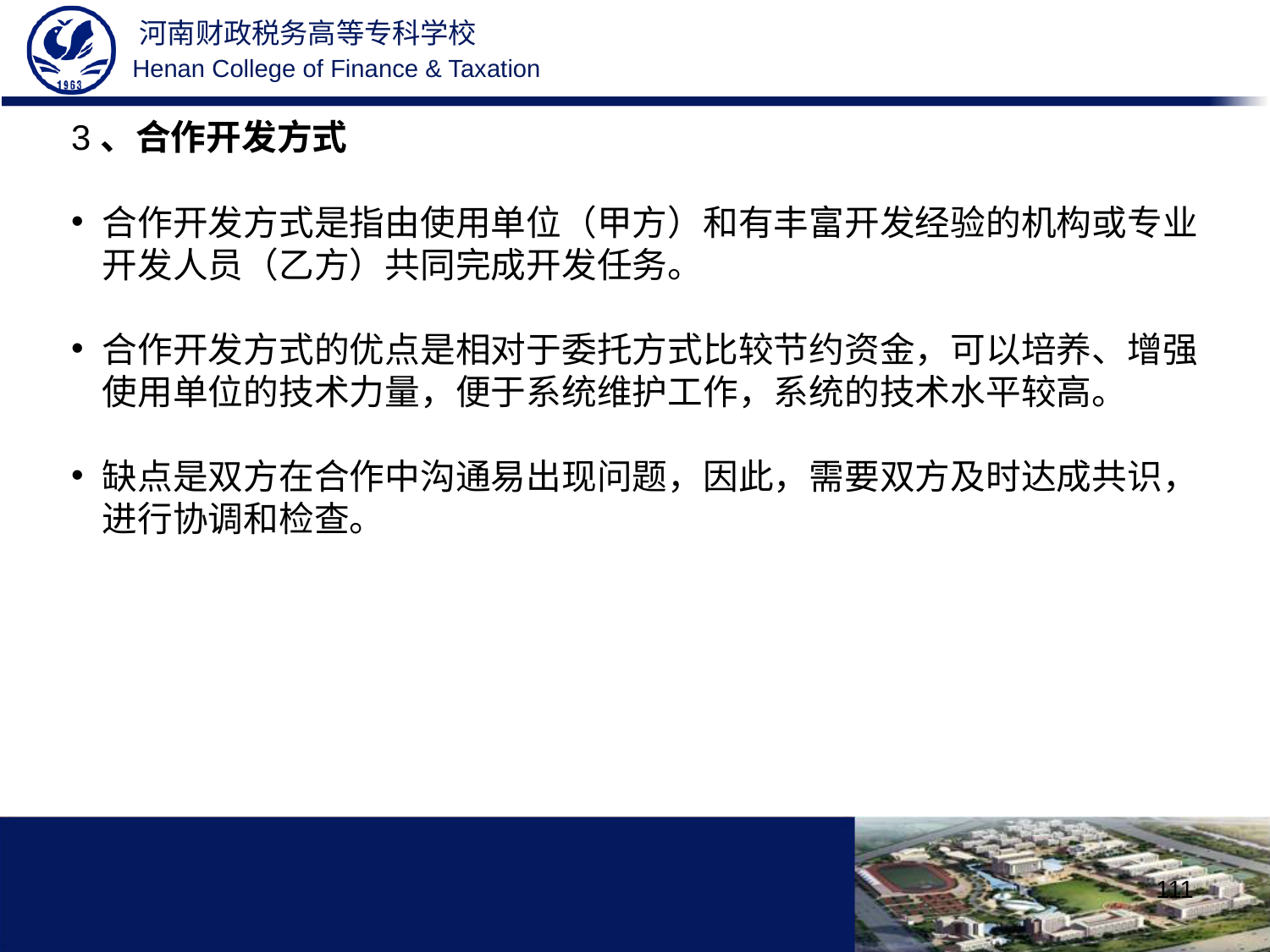

3、合作开发方式

合作开发方式是指由使用单位（甲方）和有丰富开发经验的机构或专业开发人员（乙方）共同完成开发任务。

合作开发方式的优点是相对于委托方式比较节约资金，可以培养、增强使用单位的技术力量，便于系统维护工作，系统的技术水平较高。

缺点是双方在合作中沟通易出现问题，因此，需要双方及时达成共识，进行协调和检查。

111